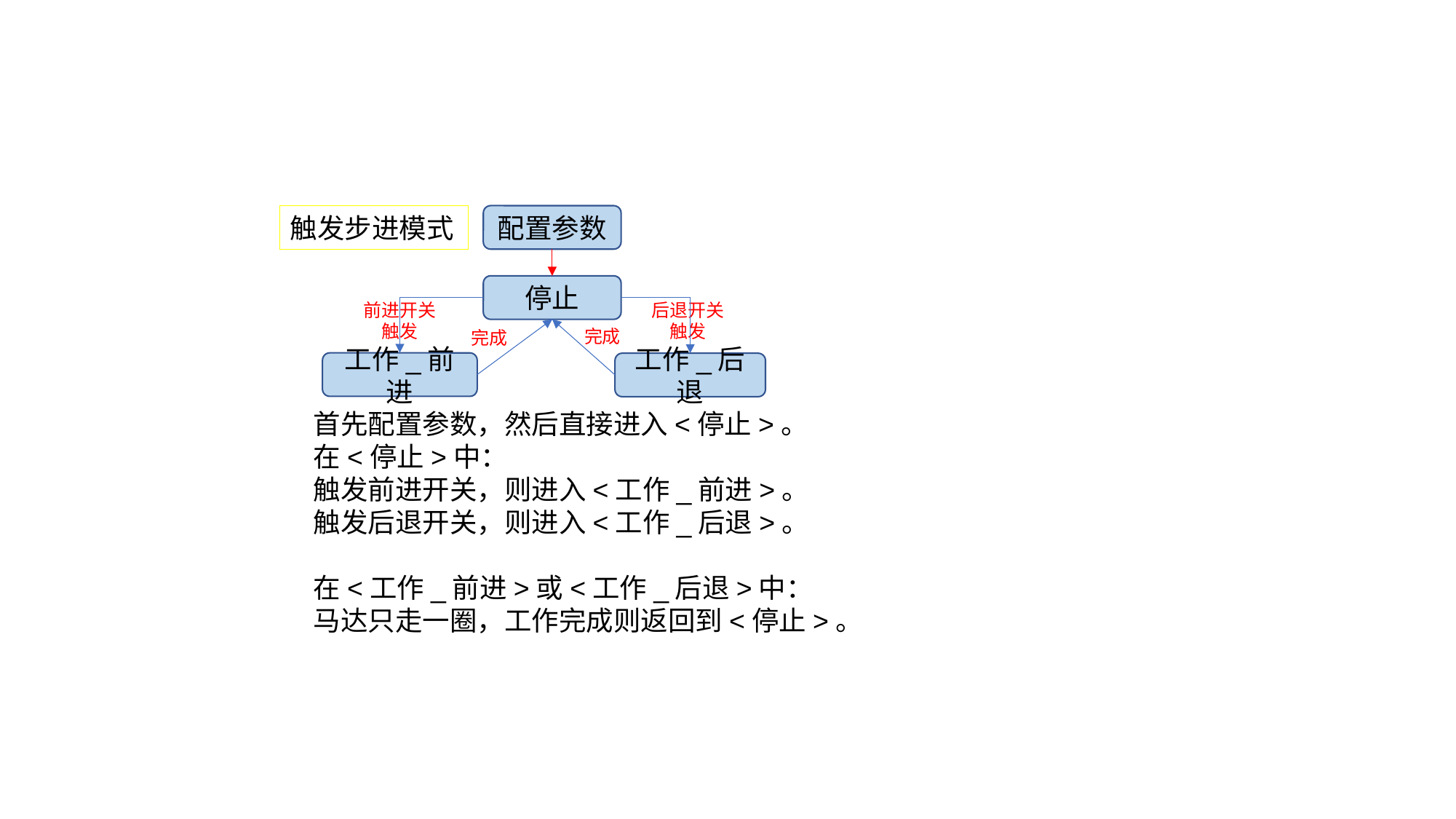

触发步进模式
配置参数
停止
前进开关
触发
后退开关
触发
完成
完成
工作_前进
工作_后退
首先配置参数，然后直接进入<停止>。
在<停止>中：
触发前进开关，则进入<工作_前进>。
触发后退开关，则进入<工作_后退>。

在<工作_前进>或<工作_后退>中：
马达只走一圈，工作完成则返回到<停止>。